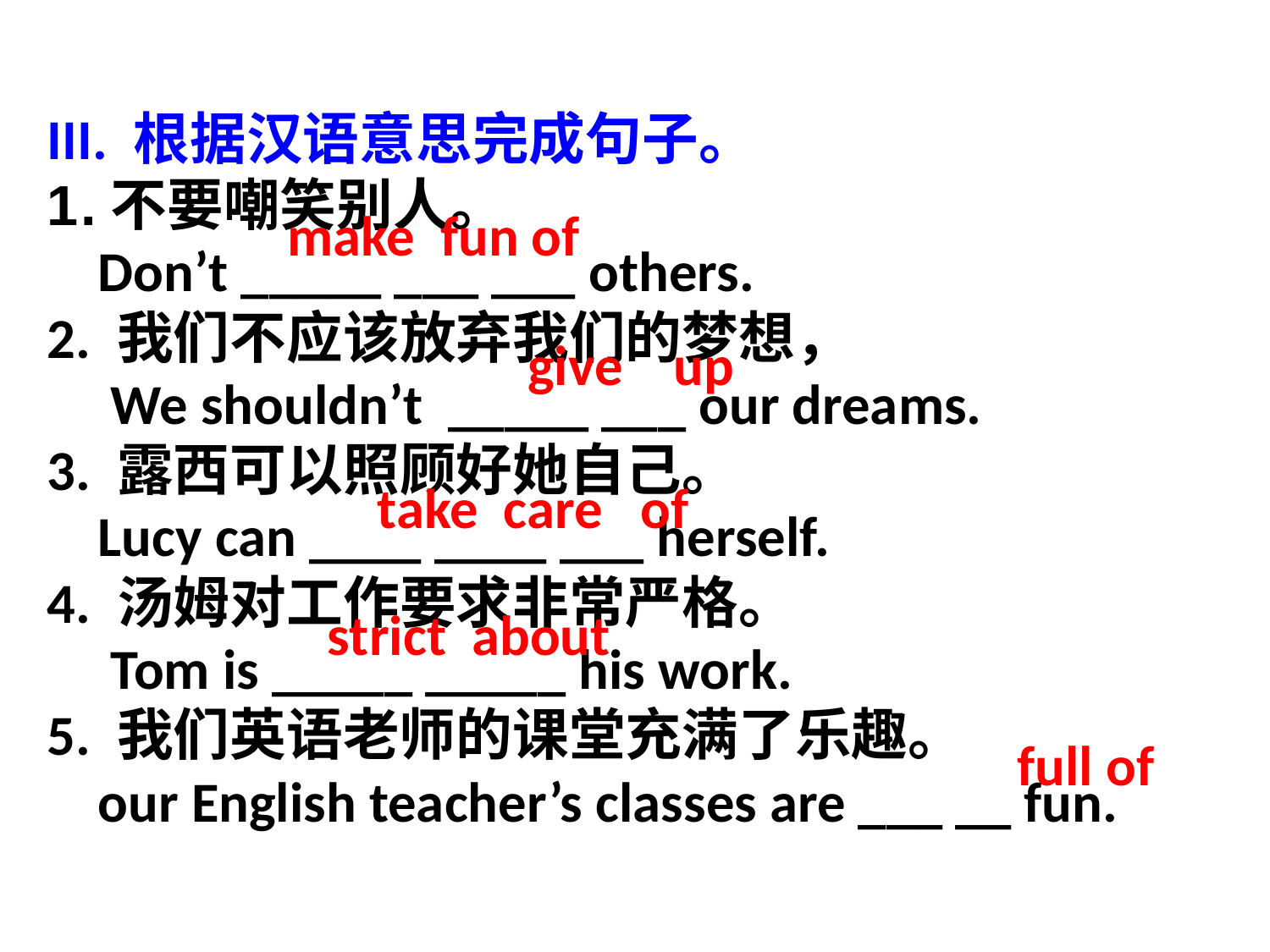

III. 根据汉语意思完成句子。
不要嘲笑别人。
    Don’t _____ ___ ___ others.
2. 我们不应该放弃我们的梦想，
     We shouldn’t  _____ ___ our dreams.
3. 露西可以照顾好她自己。
    Lucy can ____ ____ ___ herself.
4. 汤姆对工作要求非常严格。
     Tom is _____ _____ his work.
5. 我们英语老师的课堂充满了乐趣。
    our English teacher’s classes are ___ __ fun.
make  fun of
give    up
take  care   of
strict  about
full of